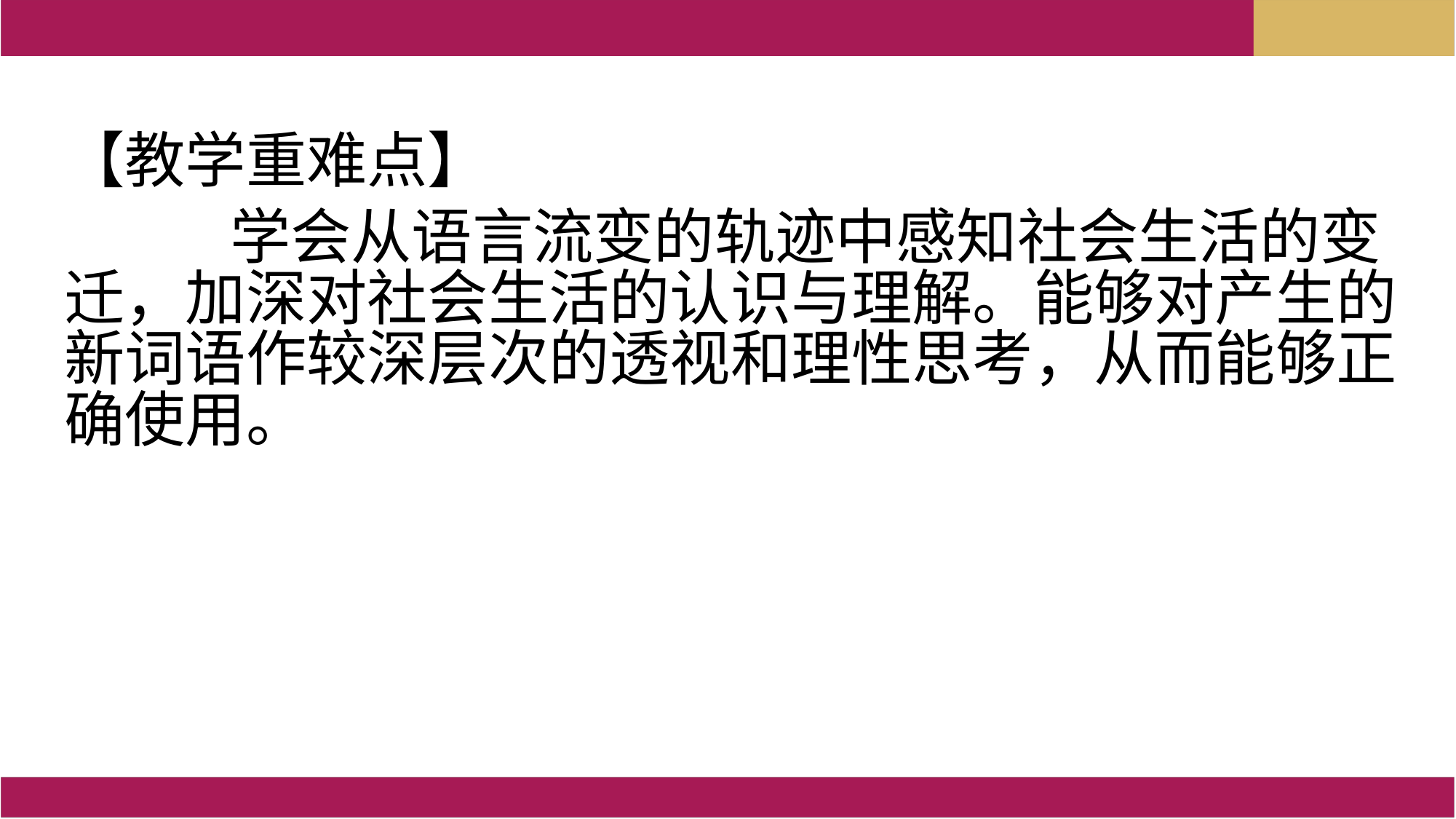

【教学重难点】
         学会从语言流变的轨迹中感知社会生活的变迁，加深对社会生活的认识与理解。能够对产生的新词语作较深层次的透视和理性思考，从而能够正确使用。